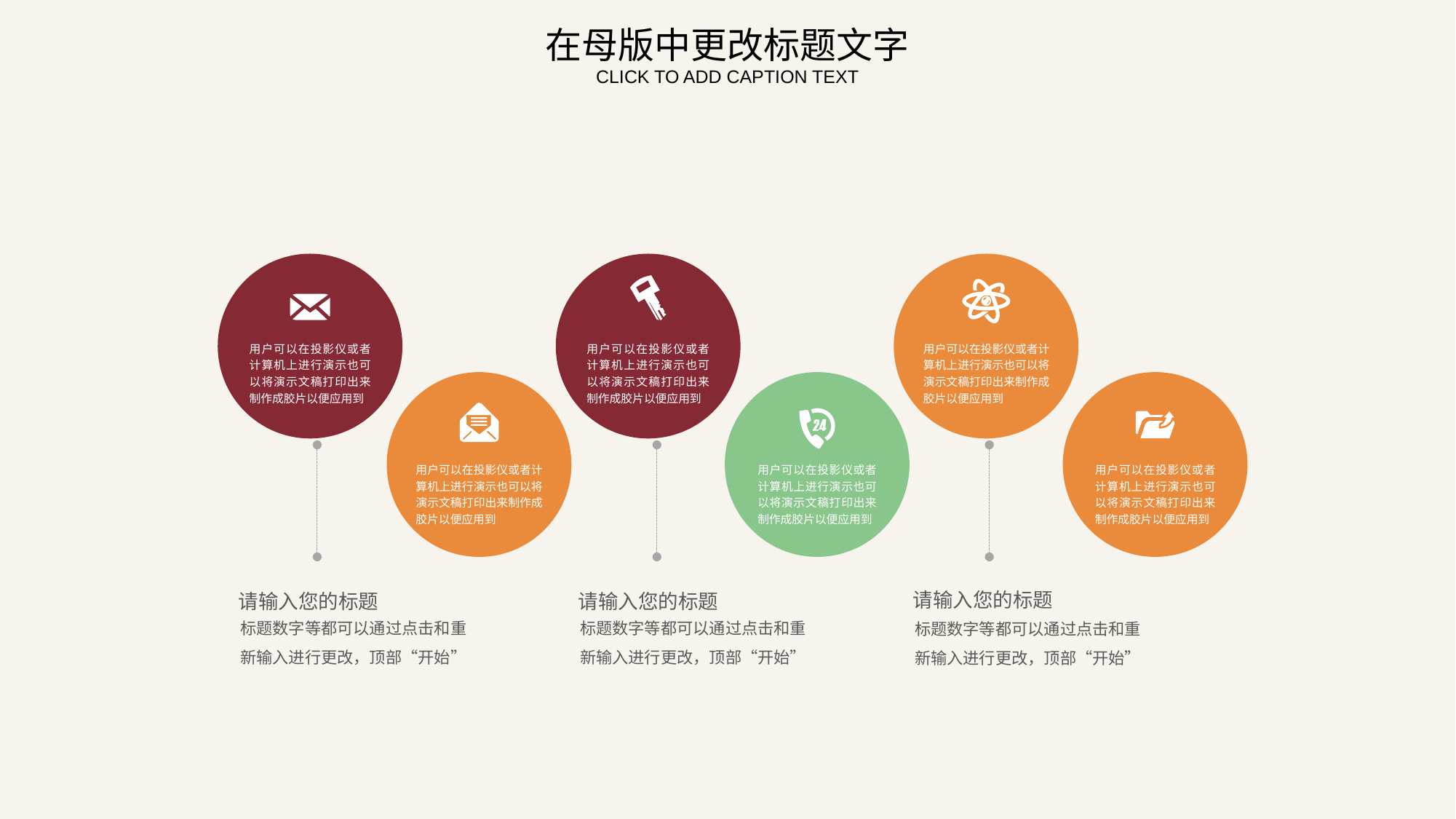

用户可以在投影仪或者计算机上进行演示也可以将演示文稿打印出来制作成胶片以便应用到

用户可以在投影仪或者计算机上进行演示也可以将演示文稿打印出来制作成胶片以便应用到

用户可以在投影仪或者计算机上进行演示也可以将演示文稿打印出来制作成胶片以便应用到

用户可以在投影仪或者计算机上进行演示也可以将演示文稿打印出来制作成胶片以便应用到

用户可以在投影仪或者计算机上进行演示也可以将演示文稿打印出来制作成胶片以便应用到

用户可以在投影仪或者计算机上进行演示也可以将演示文稿打印出来制作成胶片以便应用到
请输入您的标题
标题数字等都可以通过点击和重新输入进行更改，顶部“开始”
请输入您的标题
标题数字等都可以通过点击和重新输入进行更改，顶部“开始”
请输入您的标题
标题数字等都可以通过点击和重新输入进行更改，顶部“开始”